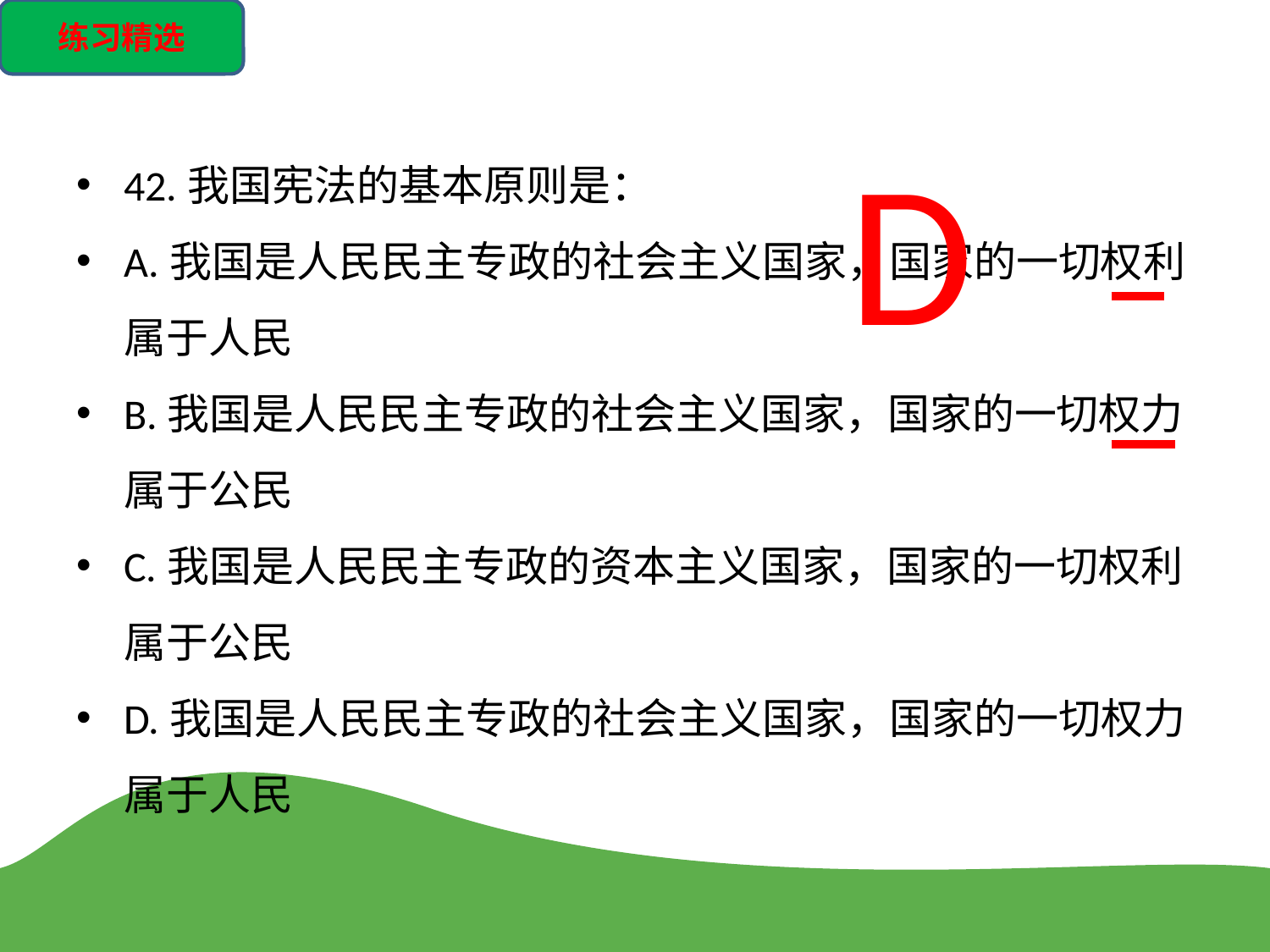

练习精选
D
42.我国宪法的基本原则是：
A.我国是人民民主专政的社会主义国家，国家的一切权利属于人民
B.我国是人民民主专政的社会主义国家，国家的一切权力属于公民
C.我国是人民民主专政的资本主义国家，国家的一切权利属于公民
D.我国是人民民主专政的社会主义国家，国家的一切权力属于人民